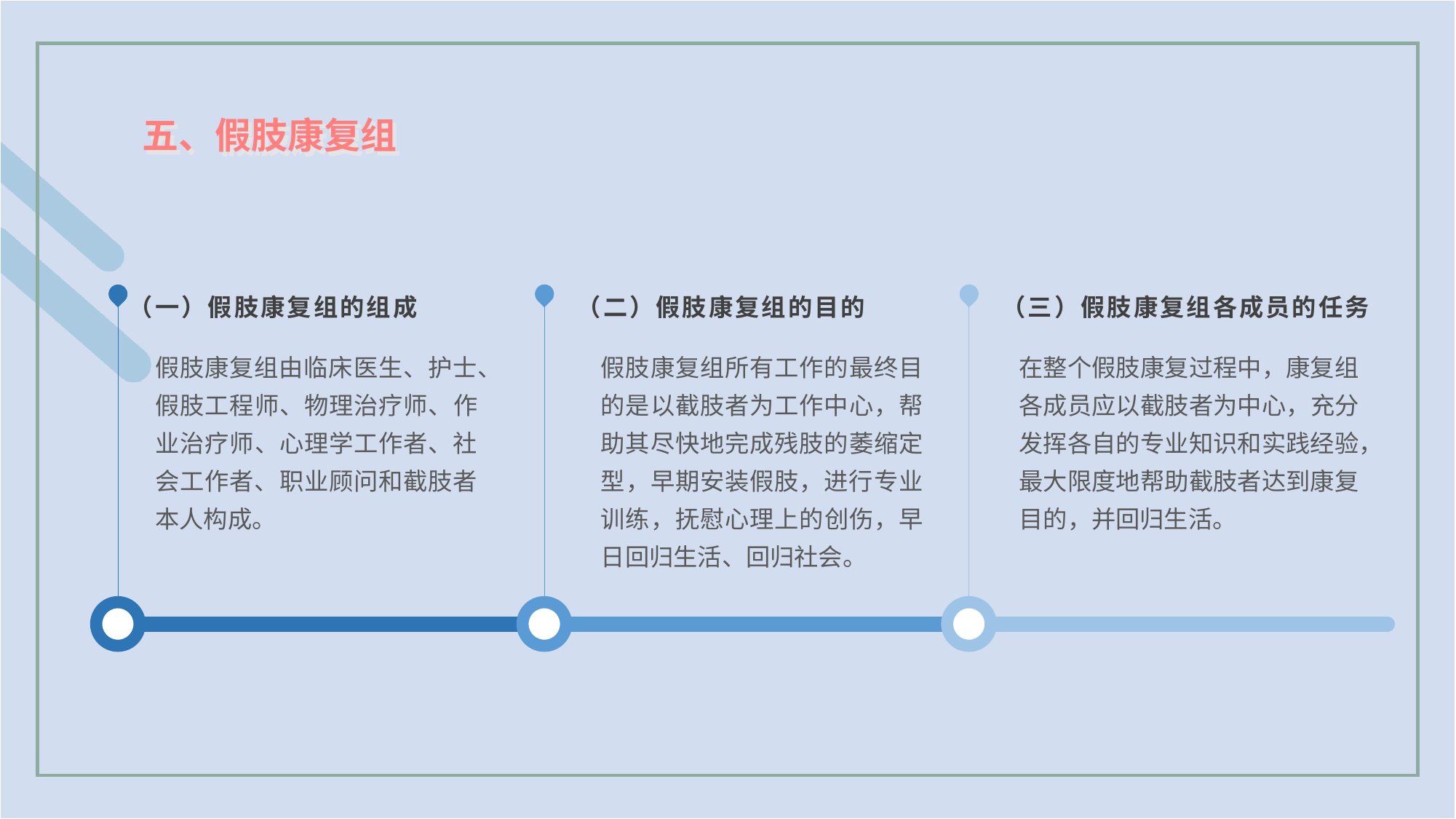

五、假肢康复组
（一）假肢康复组的组成
假肢康复组由临床医生、护士、假肢工程师、物理治疗师、作业治疗师、心理学工作者、社会工作者、职业顾问和截肢者本人构成。
（二）假肢康复组的目的
假肢康复组所有工作的最终目的是以截肢者为工作中心，帮助其尽快地完成残肢的萎缩定型，早期安装假肢，进行专业训练，抚慰心理上的创伤，早日回归生活、回归社会。
（三）假肢康复组各成员的任务
在整个假肢康复过程中，康复组各成员应以截肢者为中心，充分发挥各自的专业知识和实践经验，最大限度地帮助截肢者达到康复目的，并回归生活。